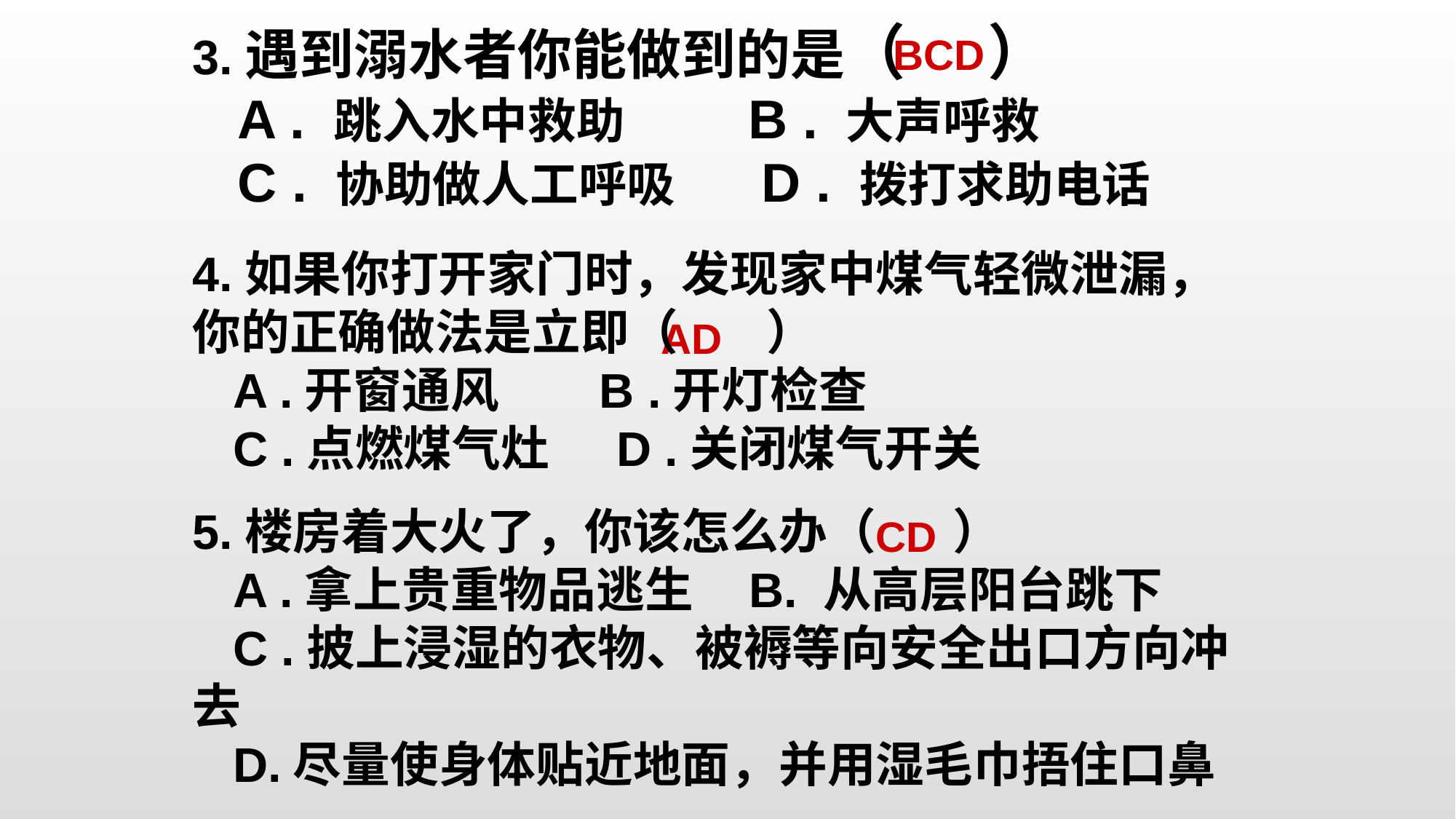

3.遇到溺水者你能做到的是（      ）
   A . 跳入水中救助         B . 大声呼救
   C . 协助做人工呼吸      D . 拨打求助电话

BCD
4.如果你打开家门时，发现家中煤气轻微泄漏，你的正确做法是立即（        ）
   A .开窗通风        B .开灯检查
   C .点燃煤气灶     D .关闭煤气开关

AD
5.楼房着大火了，你该怎么办（       ）
   A .拿上贵重物品逃生    B. 从高层阳台跳下
   C .披上浸湿的衣物、被褥等向安全出口方向冲去
   D.尽量使身体贴近地面，并用湿毛巾捂住口鼻
CD